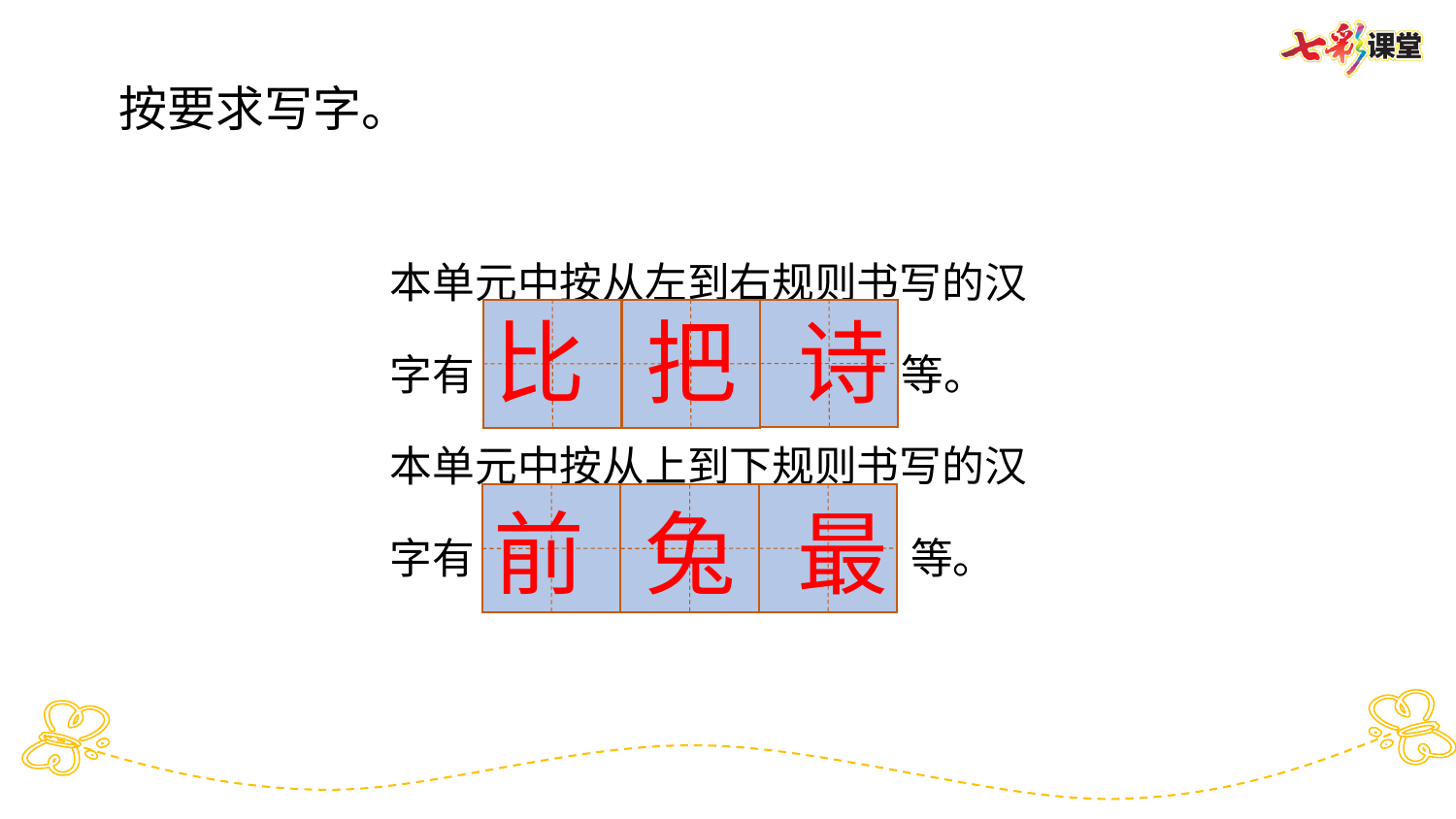

按要求写字。
本单元中按从左到右规则书写的汉字有                                             等。
本单元中按从上到下规则书写的汉字有                                              等。

比   把   诗

前   兔   最